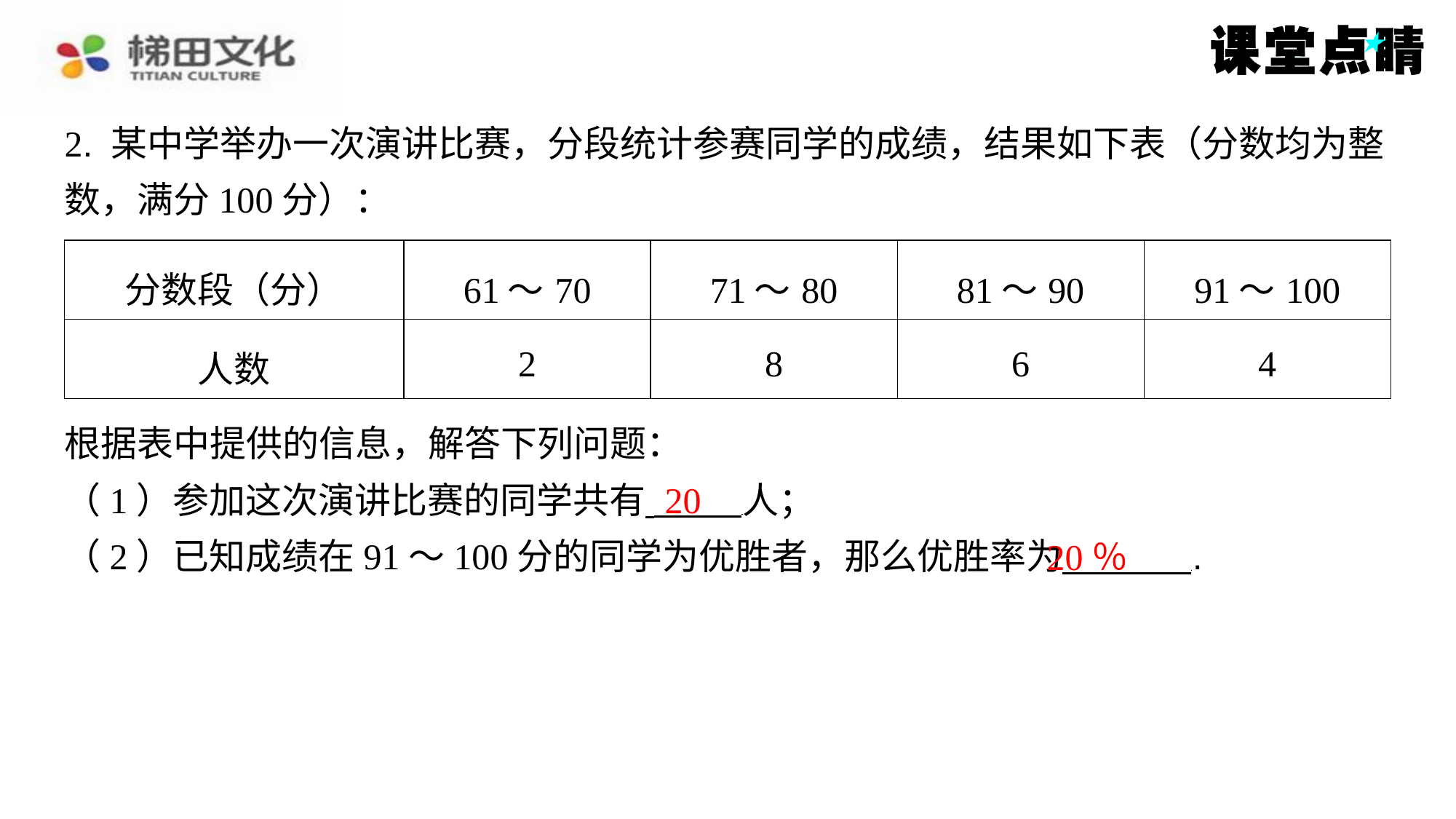

2. 某中学举办一次演讲比赛，分段统计参赛同学的成绩，结果如下表（分数均为整
数，满分100分）：
| 分数段（分） | 61～70 | 71～80 | 81～90 | 91～100 |
| --- | --- | --- | --- | --- |
| 人数 | 2 | 8 | 6 | 4 |
根据表中提供的信息，解答下列问题：
（1）参加这次演讲比赛的同学共有               人；
（2）已知成绩在91～100分的同学为优胜者，那么优胜率为                    ⁠.
20
20％